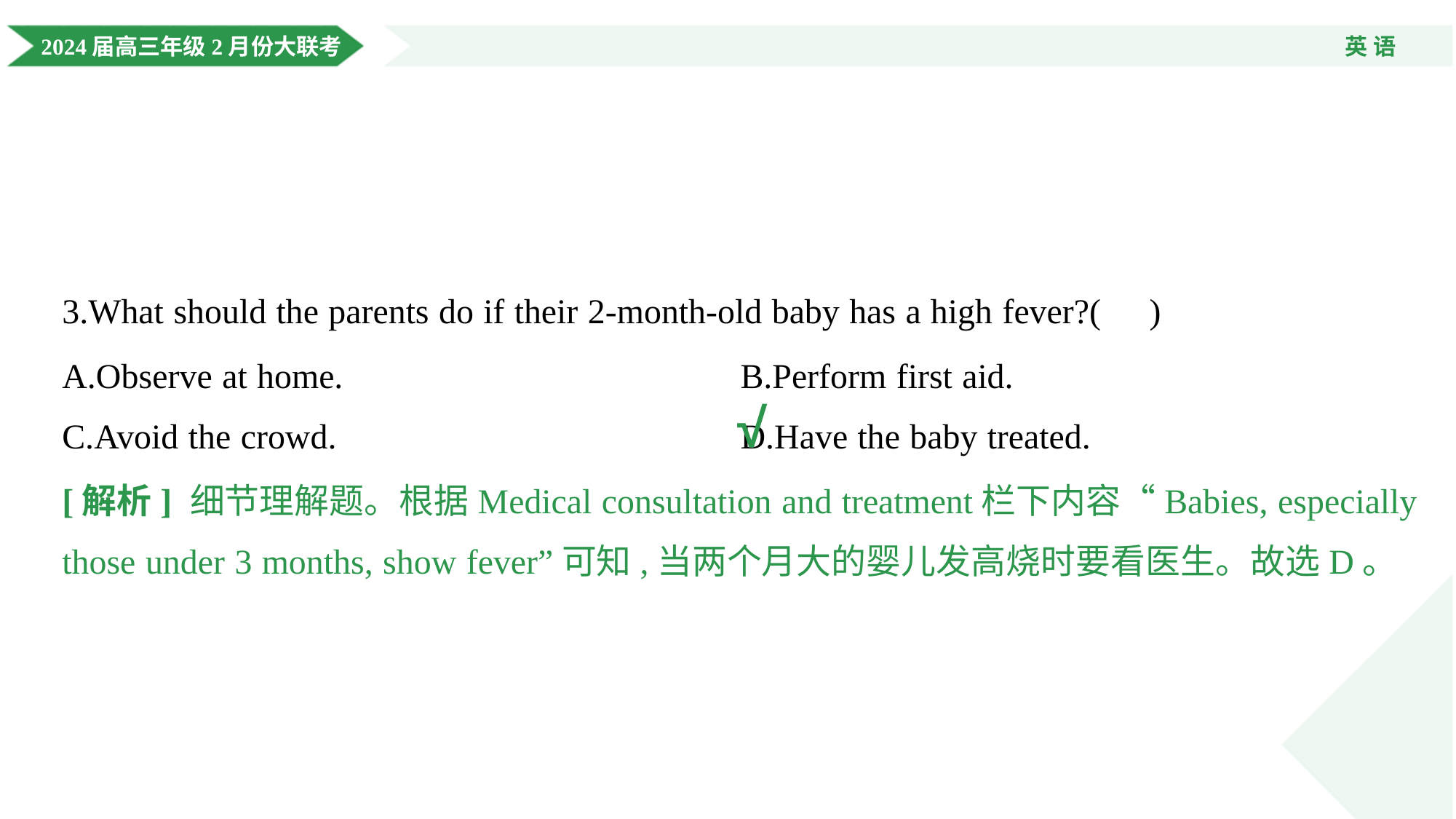

3.What should the parents do if their 2-month-old baby has a high fever?(     )
A.Observe at home.	B.Perform first aid.
C.Avoid the crowd.	D.Have the baby treated.
√
[解析] 细节理解题。根据Medical consultation and treatment栏下内容“Babies, especially
those under 3 months, show fever”可知,当两个月大的婴儿发高烧时要看医生。故选D。